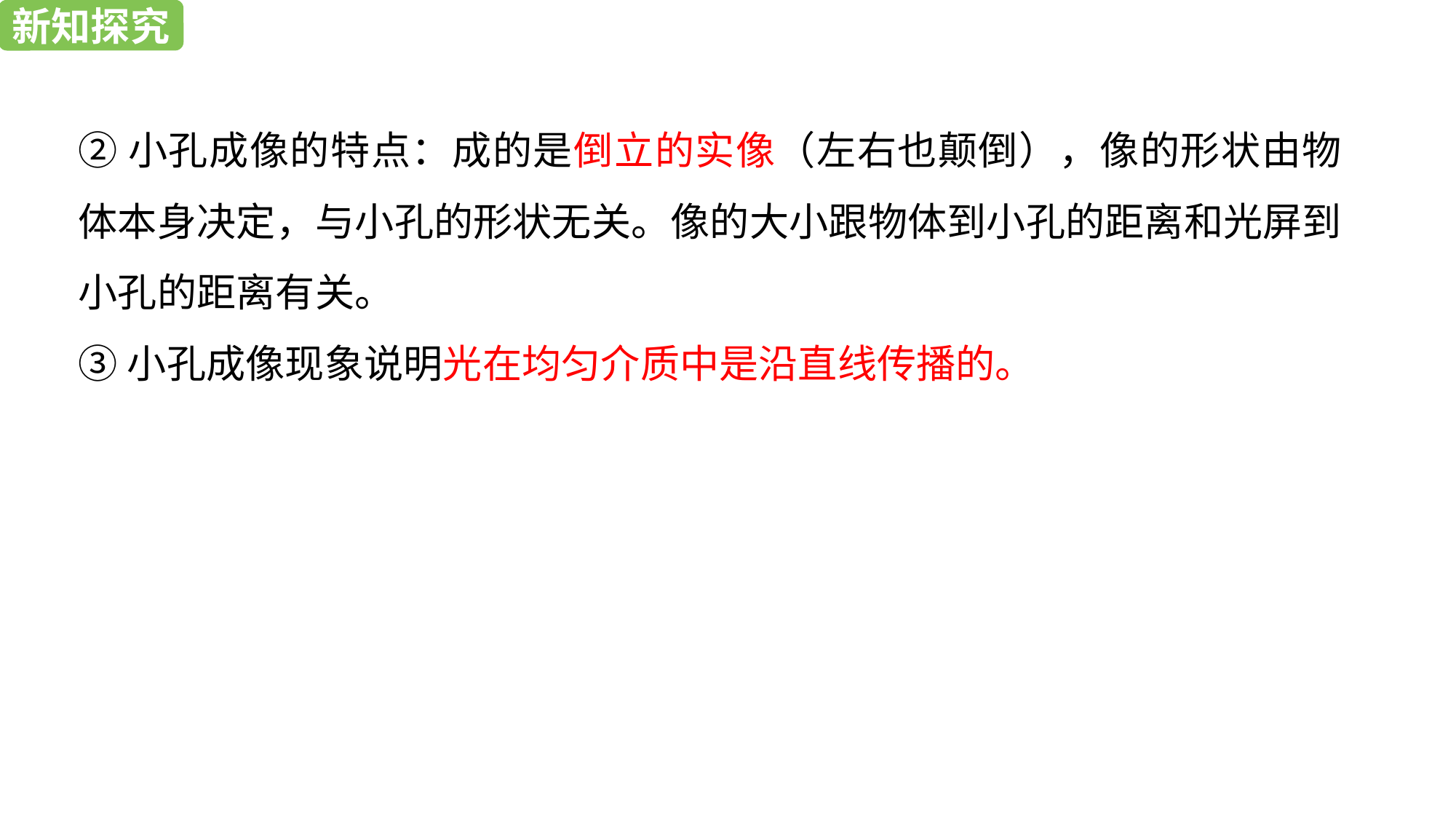

新知探究
②小孔成像的特点：成的是倒立的实像（左右也颠倒），像的形状由物体本身决定，与小孔的形状无关。像的大小跟物体到小孔的距离和光屏到小孔的距离有关。
③小孔成像现象说明光在均匀介质中是沿直线传播的。